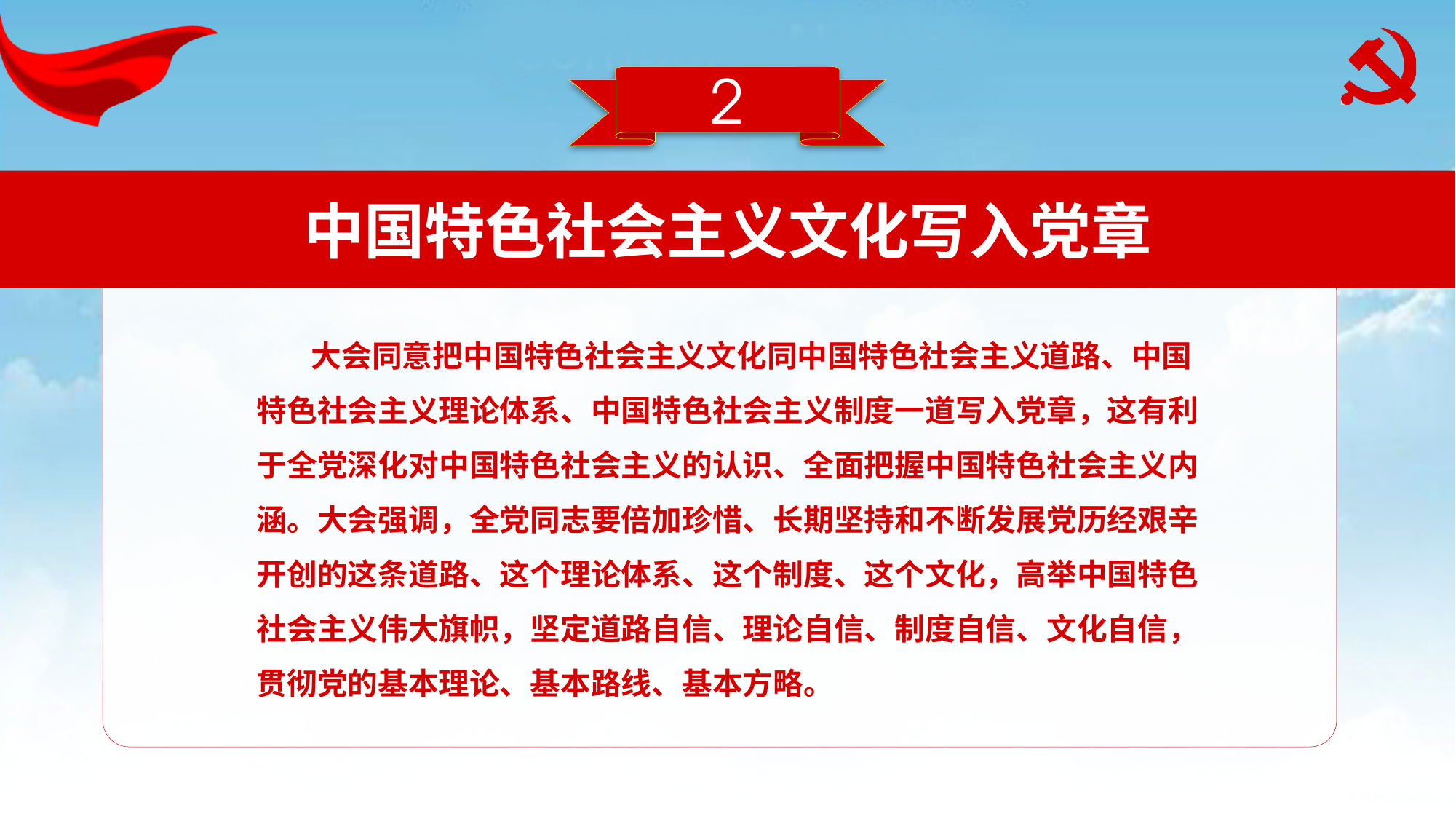

2
中国特色社会主义文化写入党章

大会同意把中国特色社会主义文化同中国特色社会主义道路、中国特色社会主义理论体系、中国特色社会主义制度一道写入党章，这有利于全党深化对中国特色社会主义的认识、全面把握中国特色社会主义内涵。大会强调，全党同志要倍加珍惜、长期坚持和不断发展党历经艰辛开创的这条道路、这个理论体系、这个制度、这个文化，高举中国特色社会主义伟大旗帜，坚定道路自信、理论自信、制度自信、文化自信，贯彻党的基本理论、基本路线、基本方略。
.